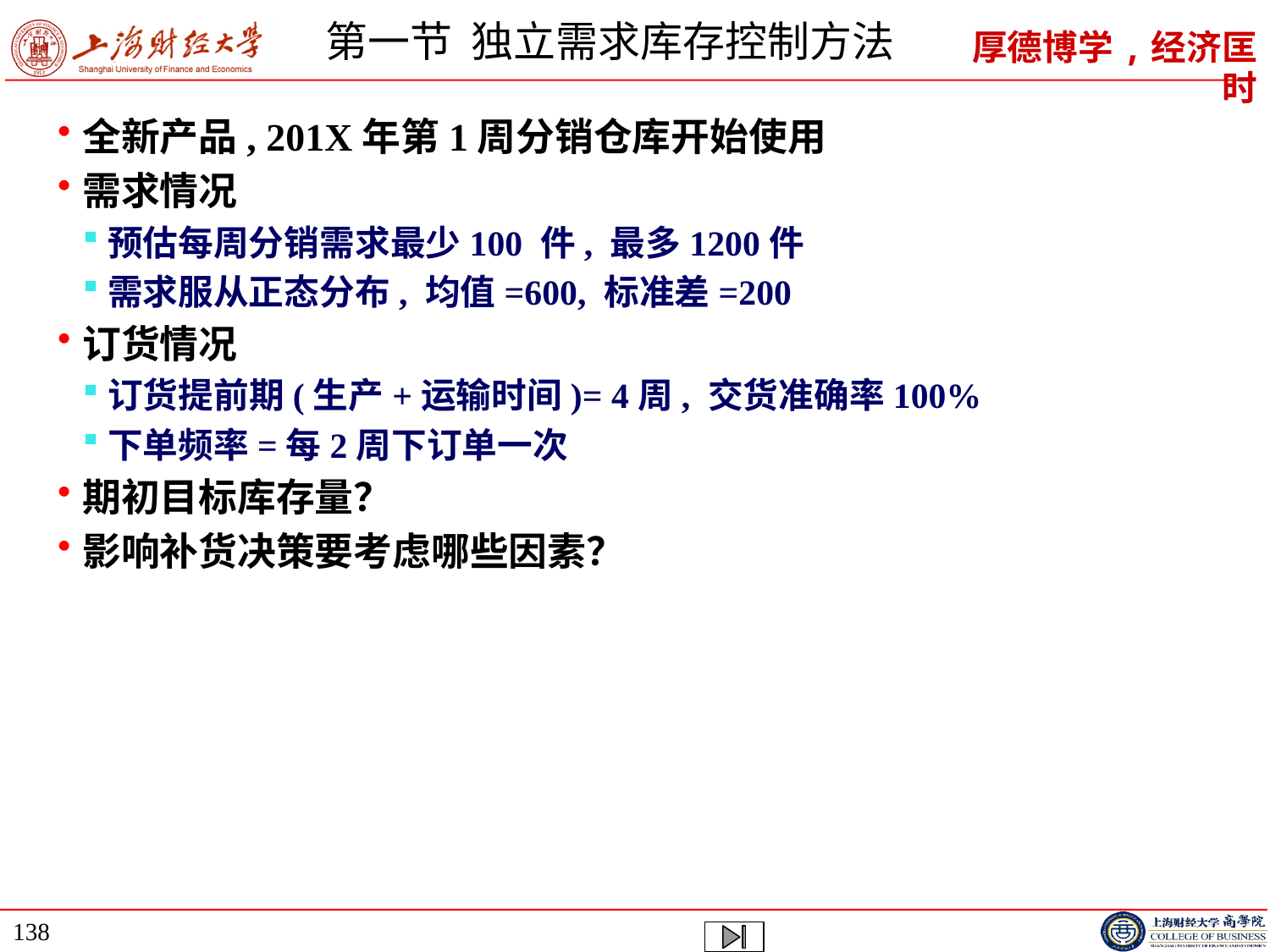

# 第一节  独立需求库存控制方法
全新产品, 201X年第1周分销仓库开始使用
需求情况
预估每周分销需求最少100 件, 最多1200件
需求服从正态分布, 均值=600, 标准差=200
订货情况
订货提前期(生产+运输时间)= 4周, 交货准确率100%
下单频率=每2周下订单一次
期初目标库存量？
影响补货决策要考虑哪些因素？
138